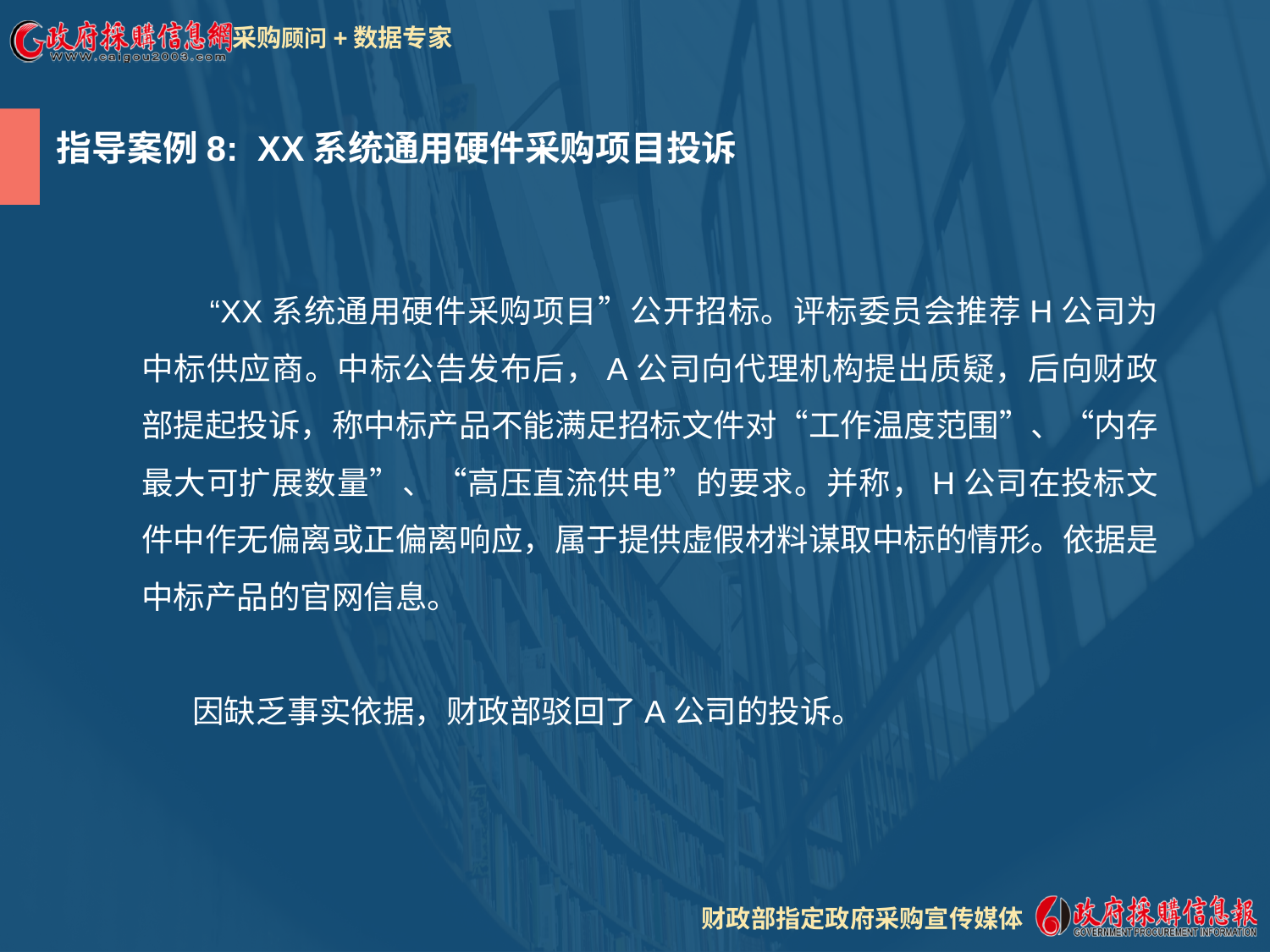

指导案例8:  XX系统通用硬件采购项目投诉
       “XX系统通用硬件采购项目”公开招标。评标委员会推荐H公司为中标供应商。中标公告发布后，A公司向代理机构提出质疑，后向财政部提起投诉，称中标产品不能满足招标文件对“工作温度范围”、“内存最大可扩展数量”、“高压直流供电”的要求。并称，H公司在投标文件中作无偏离或正偏离响应，属于提供虚假材料谋取中标的情形。依据是中标产品的官网信息。

      因缺乏事实依据，财政部驳回了A公司的投诉。